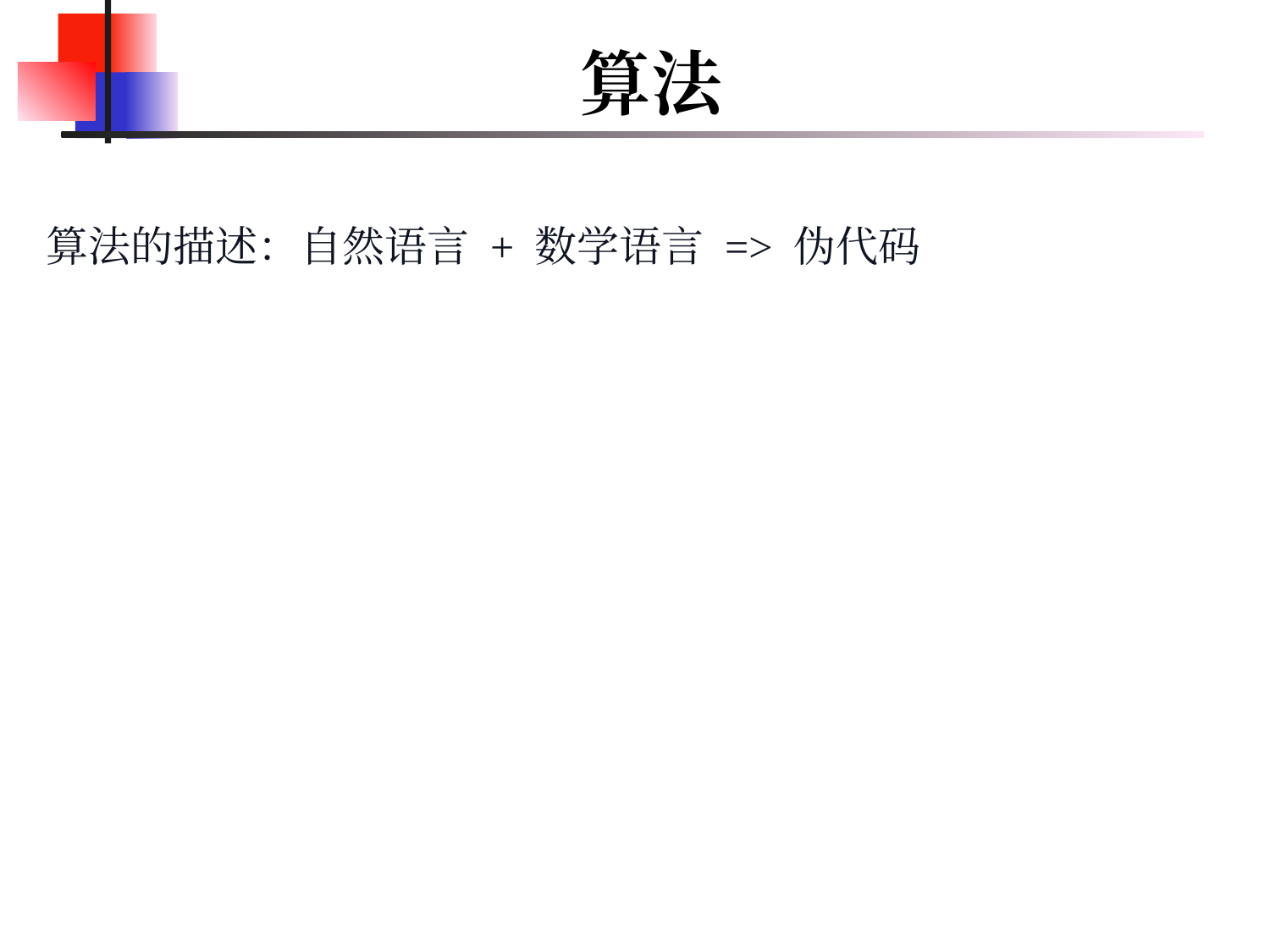

# 算法
算法的描述：自然语言 + 数学语言 => 伪代码